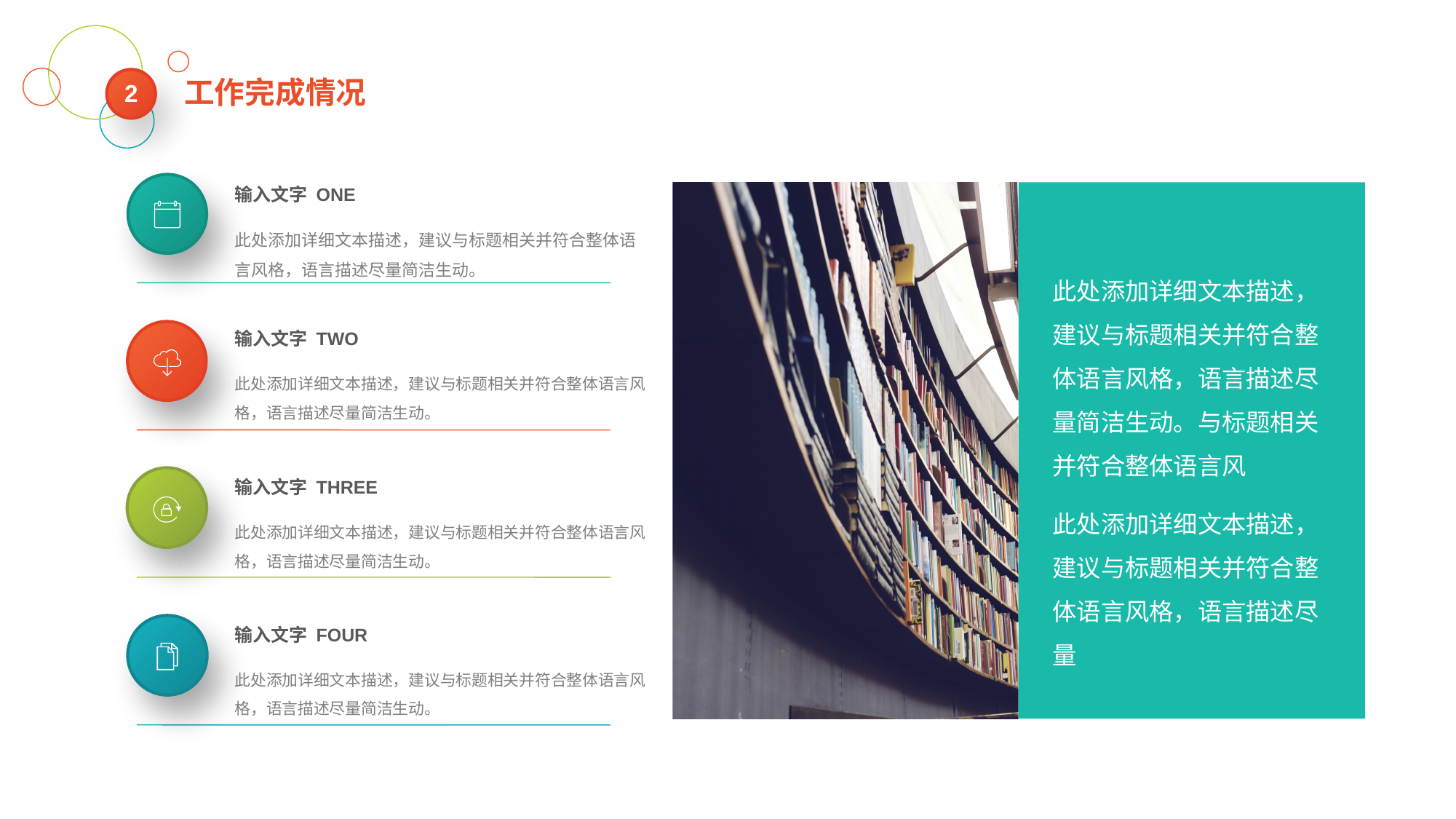

2

工作完成情况

输入文字 ONE
此处添加详细文本描述，建议与标题相关并符合整体语言风格，语言描述尽量简洁生动。

此处添加详细文本描述，建议与标题相关并符合整体语言风格，语言描述尽量简洁生动。与标题相关并符合整体语言风
此处添加详细文本描述，建议与标题相关并符合整体语言风格，语言描述尽量

输入文字 TWO
此处添加详细文本描述，建议与标题相关并符合整体语言风格，语言描述尽量简洁生动。

输入文字 THREE
此处添加详细文本描述，建议与标题相关并符合整体语言风格，语言描述尽量简洁生动。

输入文字 FOUR
此处添加详细文本描述，建议与标题相关并符合整体语言风格，语言描述尽量简洁生动。